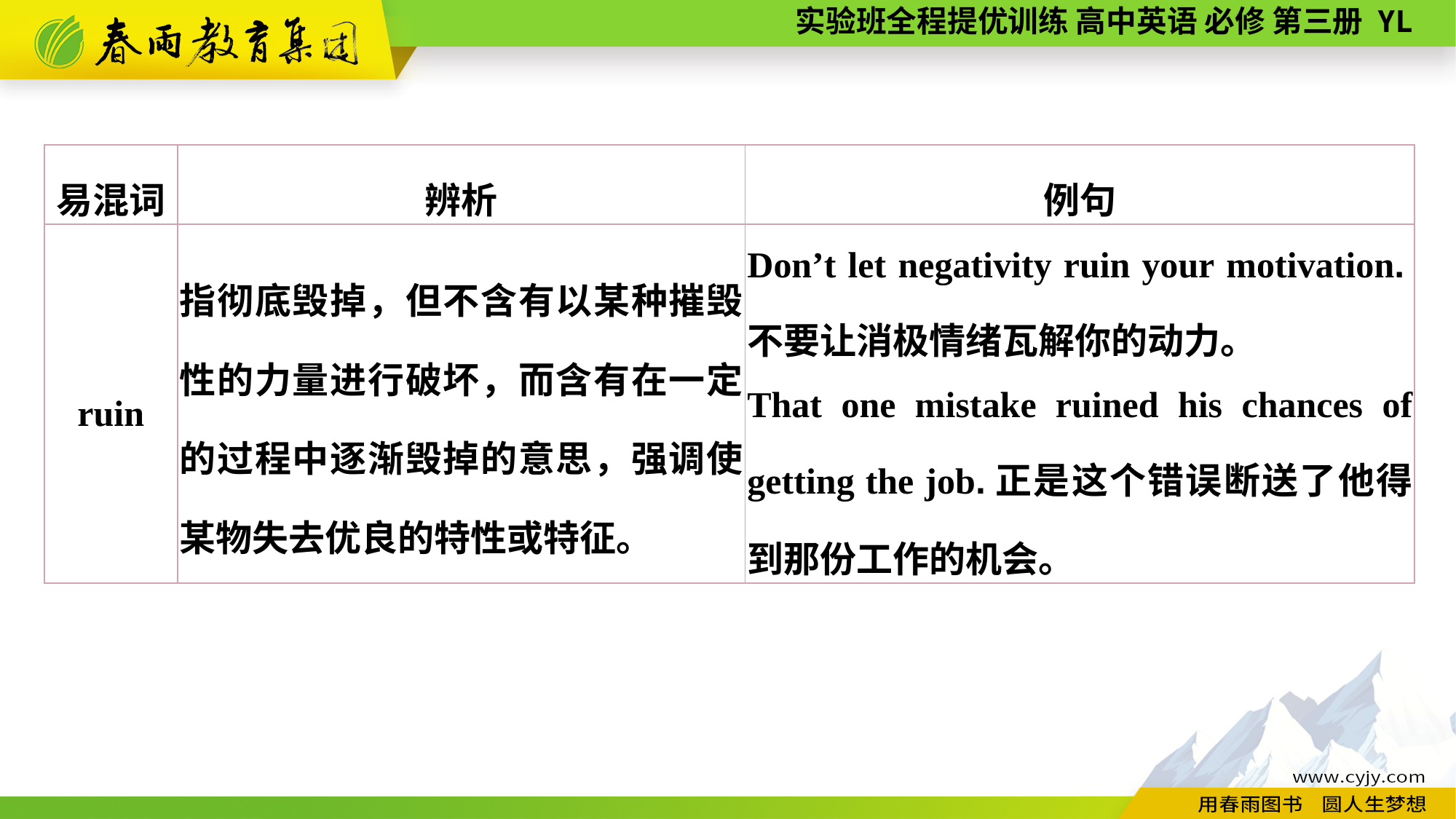

| 易混词 | 辨析 | 例句 |
| --- | --- | --- |
| ruin | 指彻底毁掉，但不含有以某种摧毁性的力量进行破坏，而含有在一定的过程中逐渐毁掉的意思，强调使某物失去优良的特性或特征。 | Don’t let negativity ruin your motivation.不要让消极情绪瓦解你的动力。 That one mistake ruined his chances of getting the job.正是这个错误断送了他得到那份工作的机会。 |